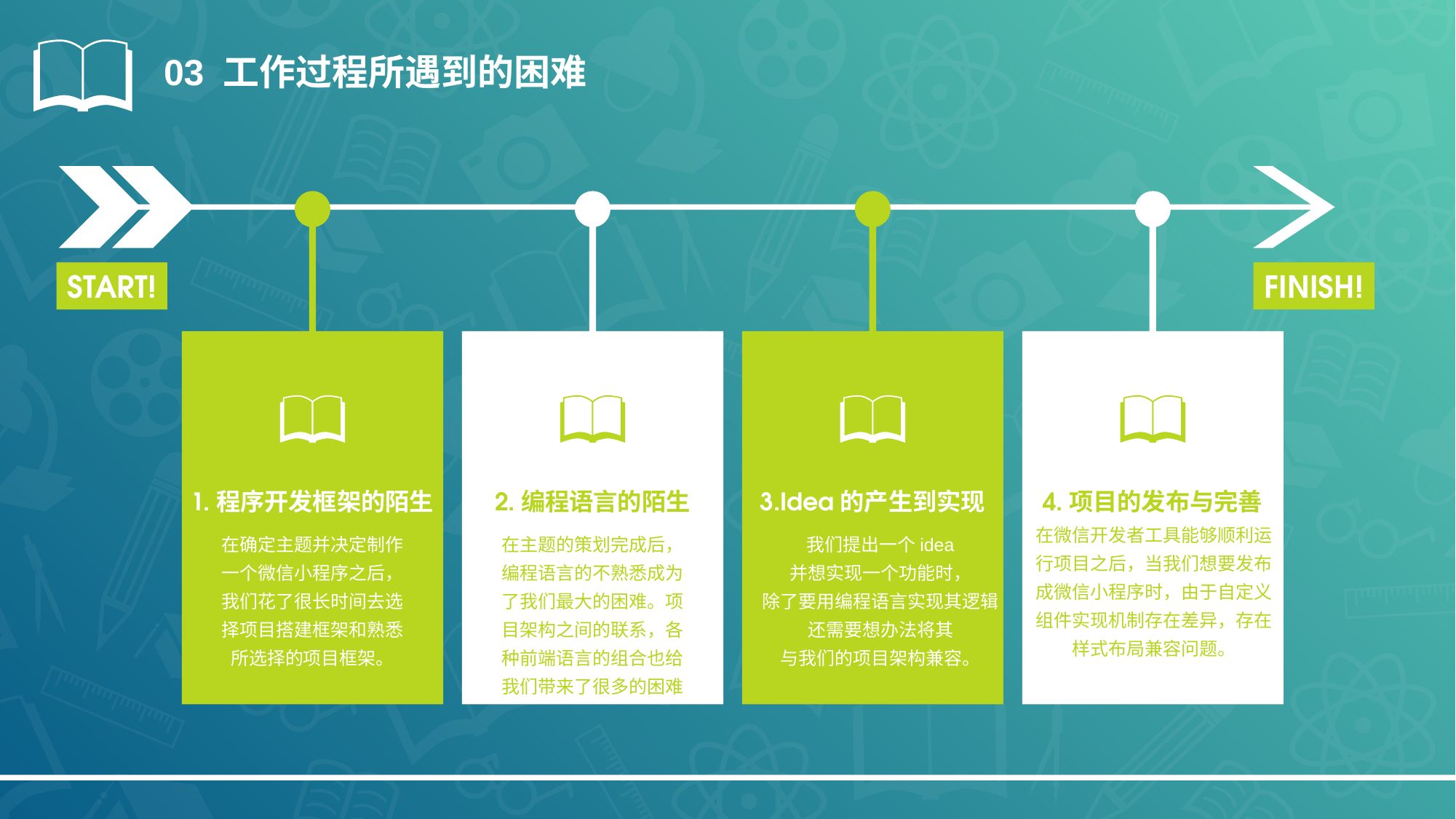

03 工作过程所遇到的困难

1.程序开发框架的陌生
在确定主题并决定制作一个微信小程序之后，我们花了很长时间去选择项目搭建框架和熟悉所选择的项目框架。

2.编程语言的陌生
在主题的策划完成后，编程语言的不熟悉成为了我们最大的困难。项目架构之间的联系，各种前端语言的组合也给我们带来了很多的困难

3.Idea的产生到实现
我们提出一个idea
并想实现一个功能时，
除了要用编程语言实现其逻辑
还需要想办法将其
与我们的项目架构兼容。

4.项目的发布与完善
在微信开发者工具能够顺利运行项目之后，当我们想要发布成微信小程序时，由于自定义组件实现机制存在差异，存在样式布局兼容问题。

START!
FINISH!